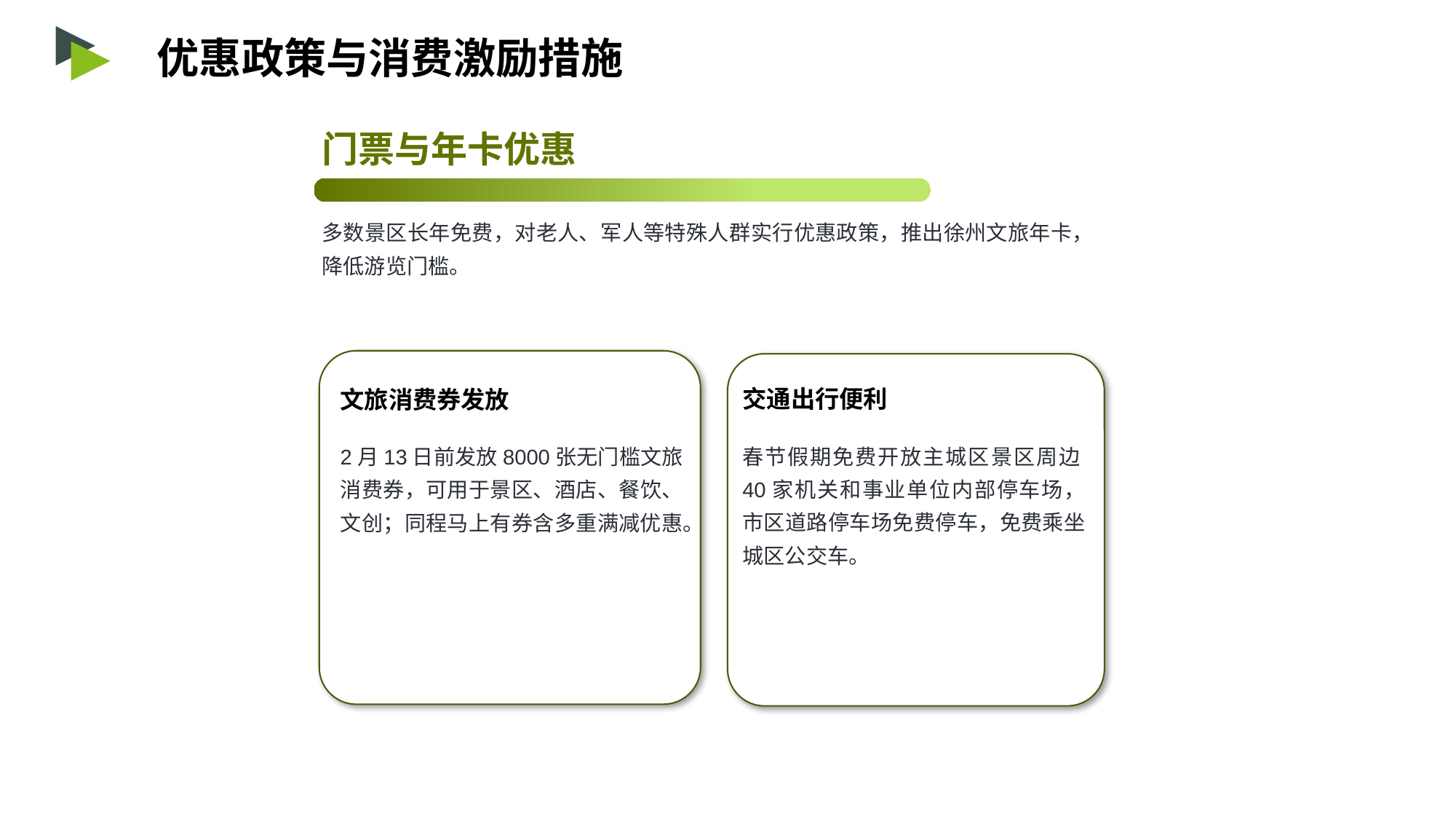

优惠政策与消费激励措施

门票与年卡优惠
多数景区长年免费，对老人、军人等特殊人群实行优惠政策，推出徐州文旅年卡，降低游览门槛。

交通出行便利
文旅消费券发放
2月13日前发放8000张无门槛文旅消费券，可用于景区、酒店、餐饮、文创；同程马上有券含多重满减优惠。
春节假期免费开放主城区景区周边40家机关和事业单位内部停车场，市区道路停车场免费停车，免费乘坐城区公交车。